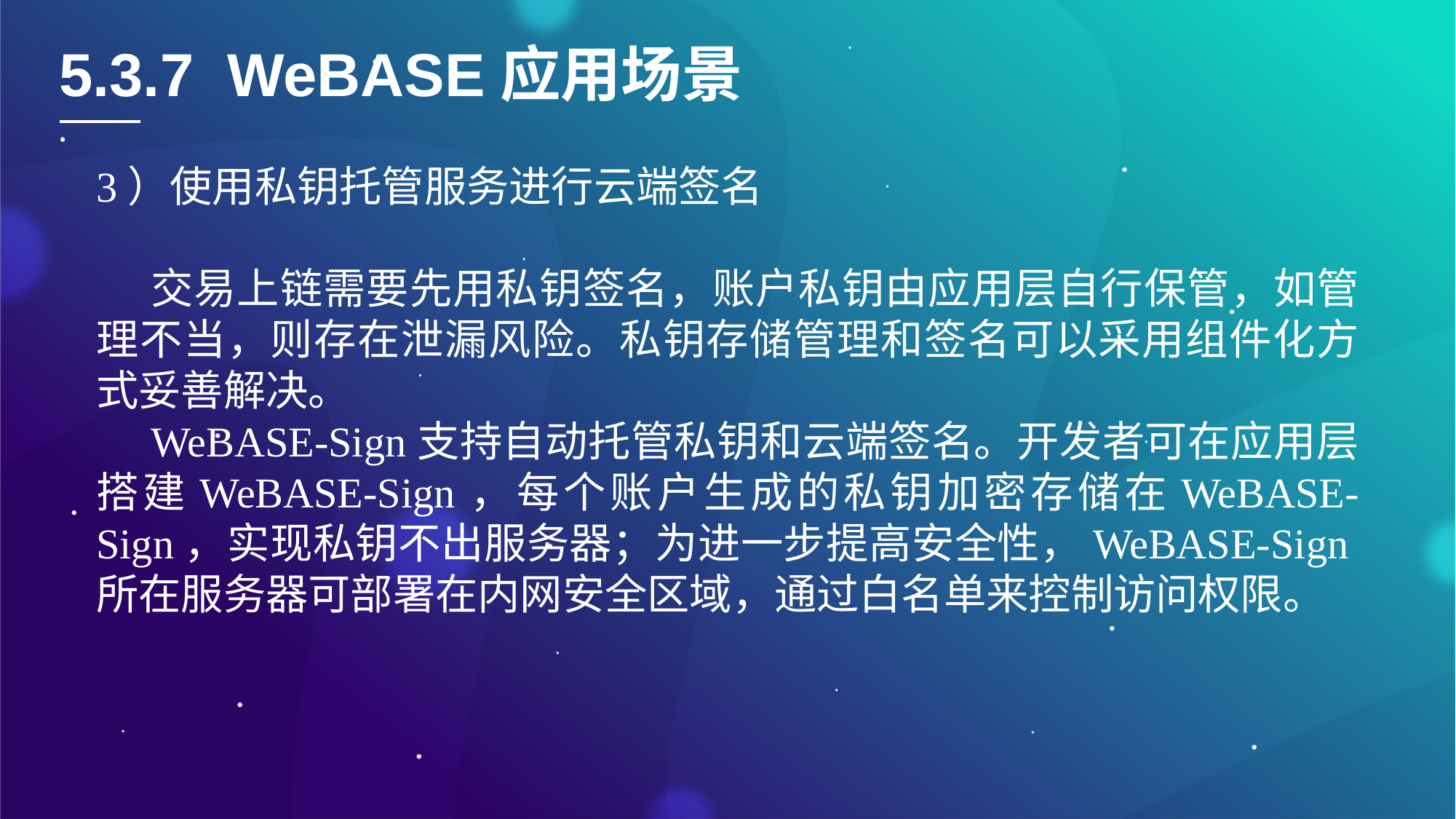

5.3.7  WeBASE应用场景
3）使用私钥托管服务进行云端签名

交易上链需要先用私钥签名，账户私钥由应用层自行保管，如管理不当，则存在泄漏风险。私钥存储管理和签名可以采用组件化方式妥善解决。
WeBASE-Sign支持自动托管私钥和云端签名。开发者可在应用层搭建WeBASE-Sign，每个账户生成的私钥加密存储在WeBASE-Sign，实现私钥不出服务器；为进一步提高安全性，WeBASE-Sign所在服务器可部署在内网安全区域，通过白名单来控制访问权限。